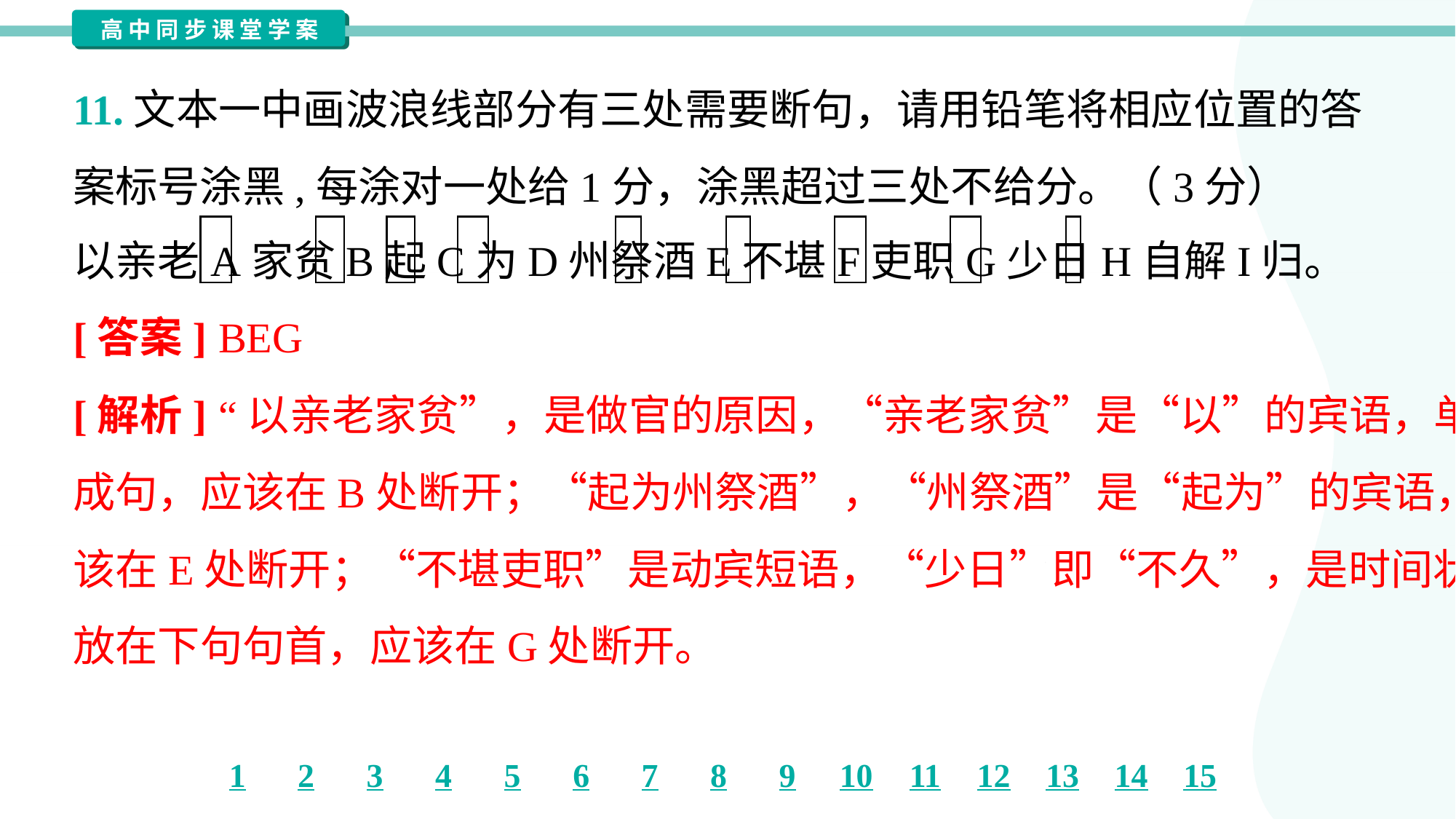

11.文本一中画波浪线部分有三处需要断句，请用铅笔将相应位置的答
案标号涂黑,每涂对一处给1分，涂黑超过三处不给分。（3分）
以亲老A家贫B起C为D州祭酒E不堪F吏职G少日H自解I归。

[答案] BEG
[解析] “以亲老家贫”，是做官的原因，“亲老家贫”是“以”的宾语，单独
成句，应该在B处断开；“起为州祭酒”，“州祭酒”是“起为”的宾语，应
该在E处断开；“不堪吏职”是动宾短语，“少日”即“不久”，是时间状语，
放在下句句首，应该在G处断开。